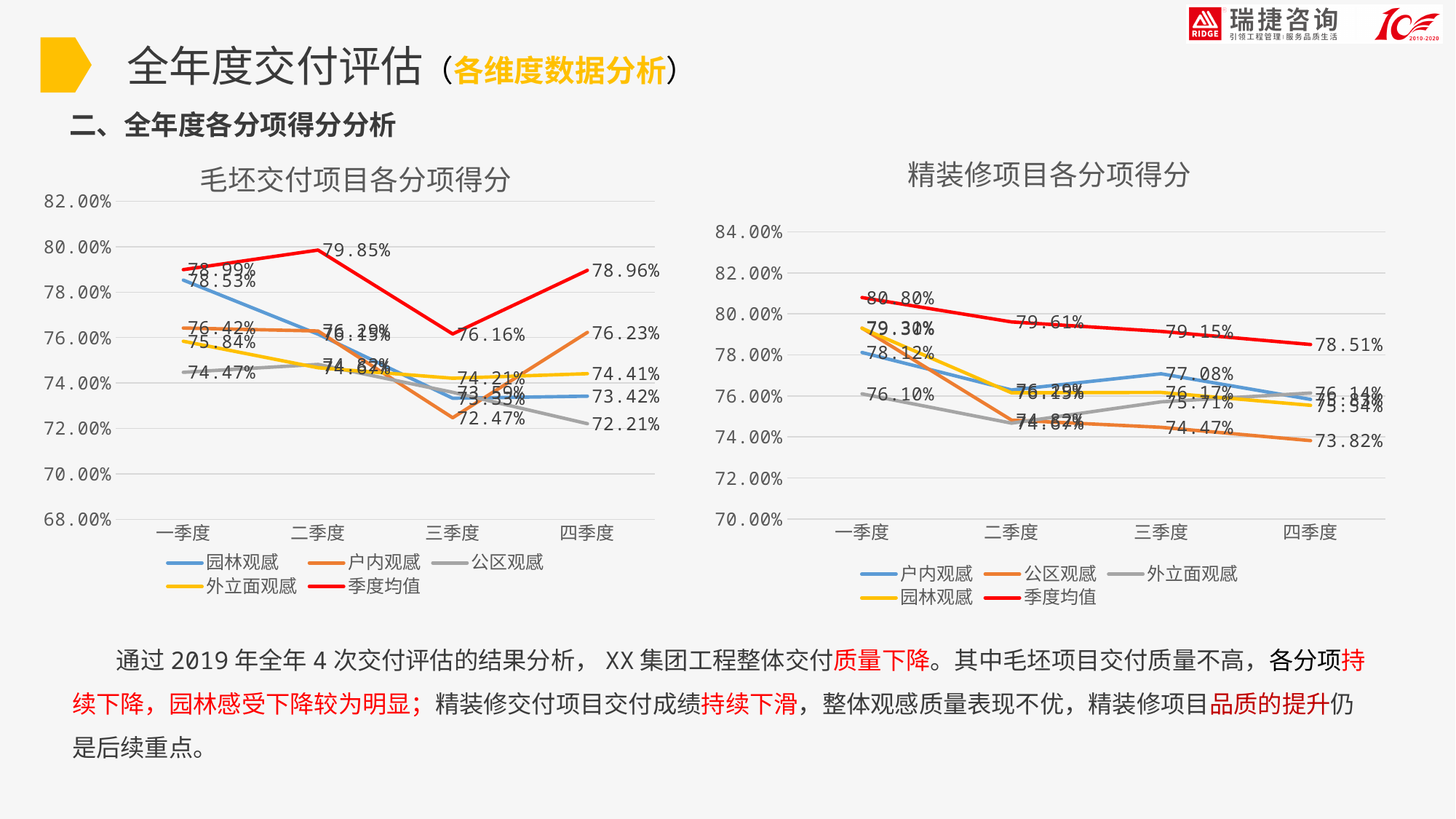

全年度交付评估（各维度数据分析）

二、全年度各分项得分分析

### Chart: 精装修项目各分项得分

| Category | 户内观感 | 公区观感 | 外立面观感 | 园林观感 | 季度均值 |
|---|---|---|---|---|---|
| 一季度 | 0.7812 | 0.7931 | 0.761 | 0.793 | 0.808 |
| 二季度 | 0.7629 | 0.7482 | 0.7467 | 0.7615 | 0.7961 |
| 三季度 | 0.7708 | 0.7447 | 0.7571 | 0.7617 | 0.7915 |
| 四季度 | 0.7583 | 0.7382 | 0.7614 | 0.7554 | 0.7851 |

### Chart: 毛坯交付项目各分项得分

| Category | 园林观感 | 户内观感 | 公区观感 | 外立面观感 | 季度均值 |
|---|---|---|---|---|---|
| 一季度 | 0.7853 | 0.7642 | 0.7447 | 0.7584 | 0.7899 |
| 二季度 | 0.7615 | 0.7629 | 0.7482 | 0.7467 | 0.7985 |
| 三季度 | 0.7333 | 0.7247 | 0.7359 | 0.7421 | 0.7616 |
| 四季度 | 0.7342 | 0.7623 | 0.7221 | 0.7441 | 0.7896 |
       通过2019年全年4次交付评估的结果分析，XX集团工程整体交付质量下降。其中毛坯项目交付质量不高，各分项持续下降，园林感受下降较为明显；精装修交付项目交付成绩持续下滑，整体观感质量表现不优，精装修项目品质的提升仍是后续重点。